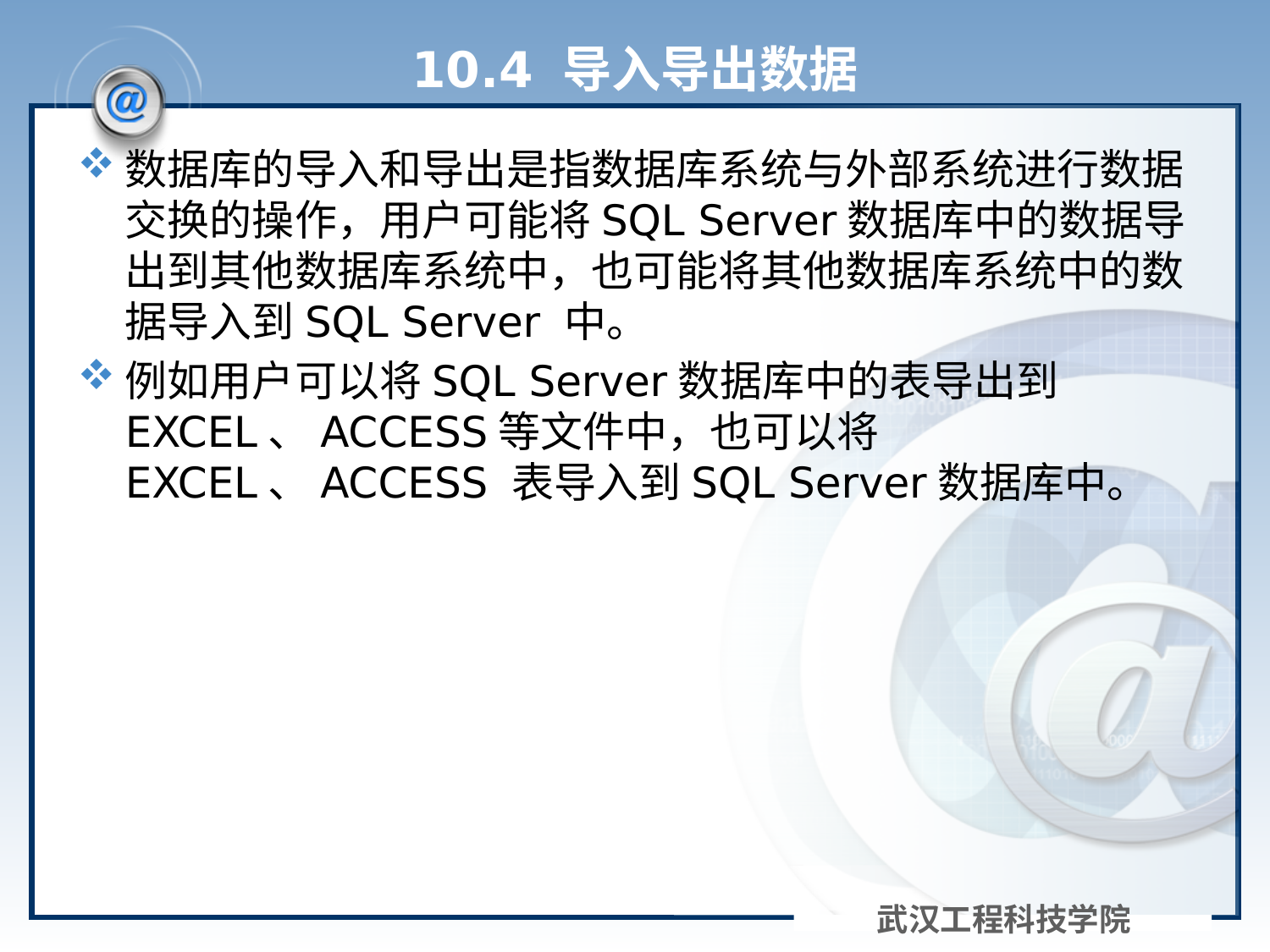

# 10.4 导入导出数据
数据库的导入和导出是指数据库系统与外部系统进行数据交换的操作，用户可能将SQL Server数据库中的数据导出到其他数据库系统中，也可能将其他数据库系统中的数据导入到SQL Server 中。
例如用户可以将SQL Server数据库中的表导出到EXCEL、ACCESS等文件中，也可以将EXCEL、ACCESS 表导入到SQL Server数据库中。

武汉工程科技学院